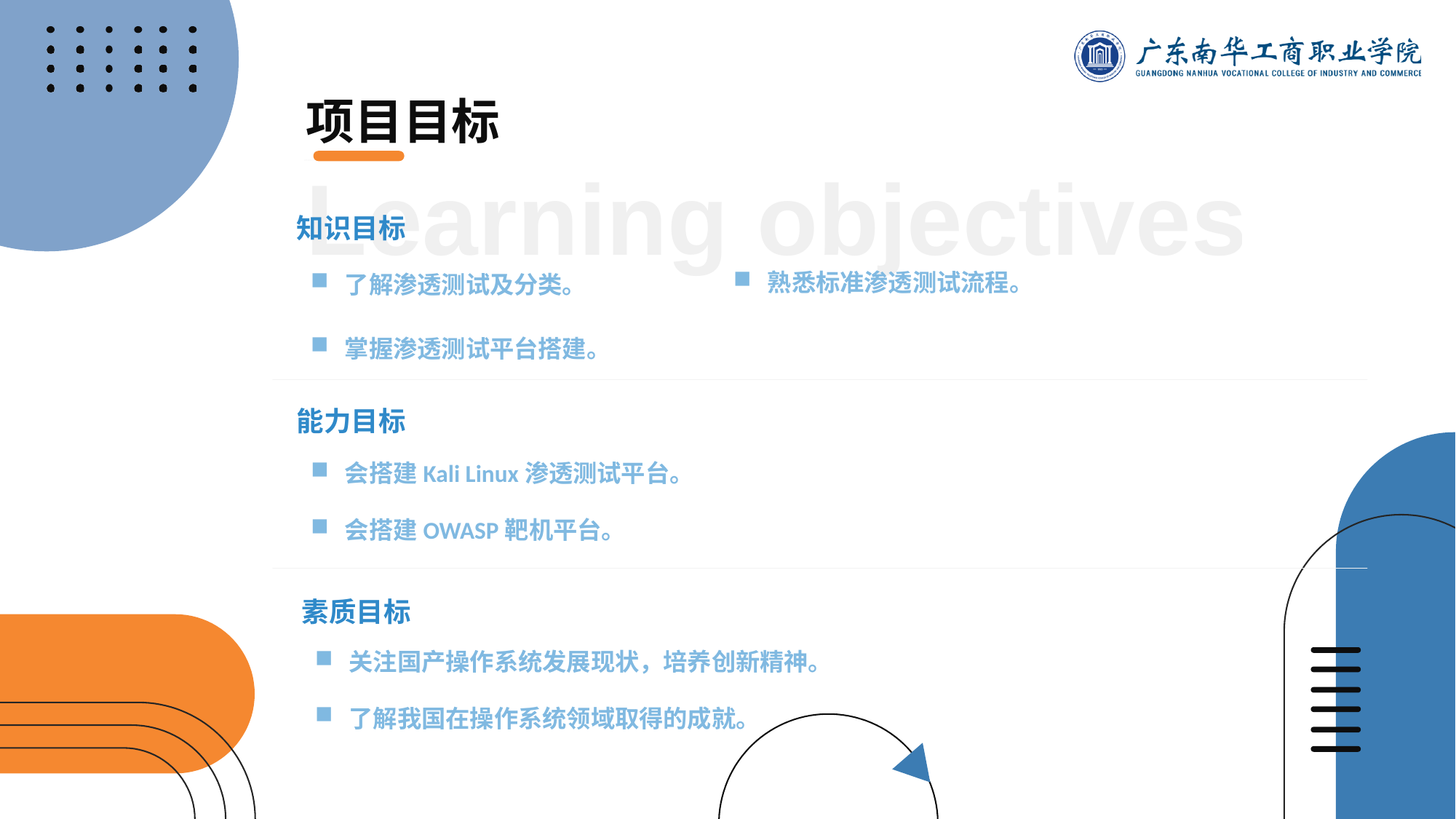

项目目标

Learning objectives
知识目标
熟悉标准渗透测试流程。
了解渗透测试及分类。
掌握渗透测试平台搭建。

能力目标

会搭建Kali Linux渗透测试平台。
会搭建OWASP靶机平台。

素质目标

关注国产操作系统发展现状，培养创新精神。
了解我国在操作系统领域取得的成就。